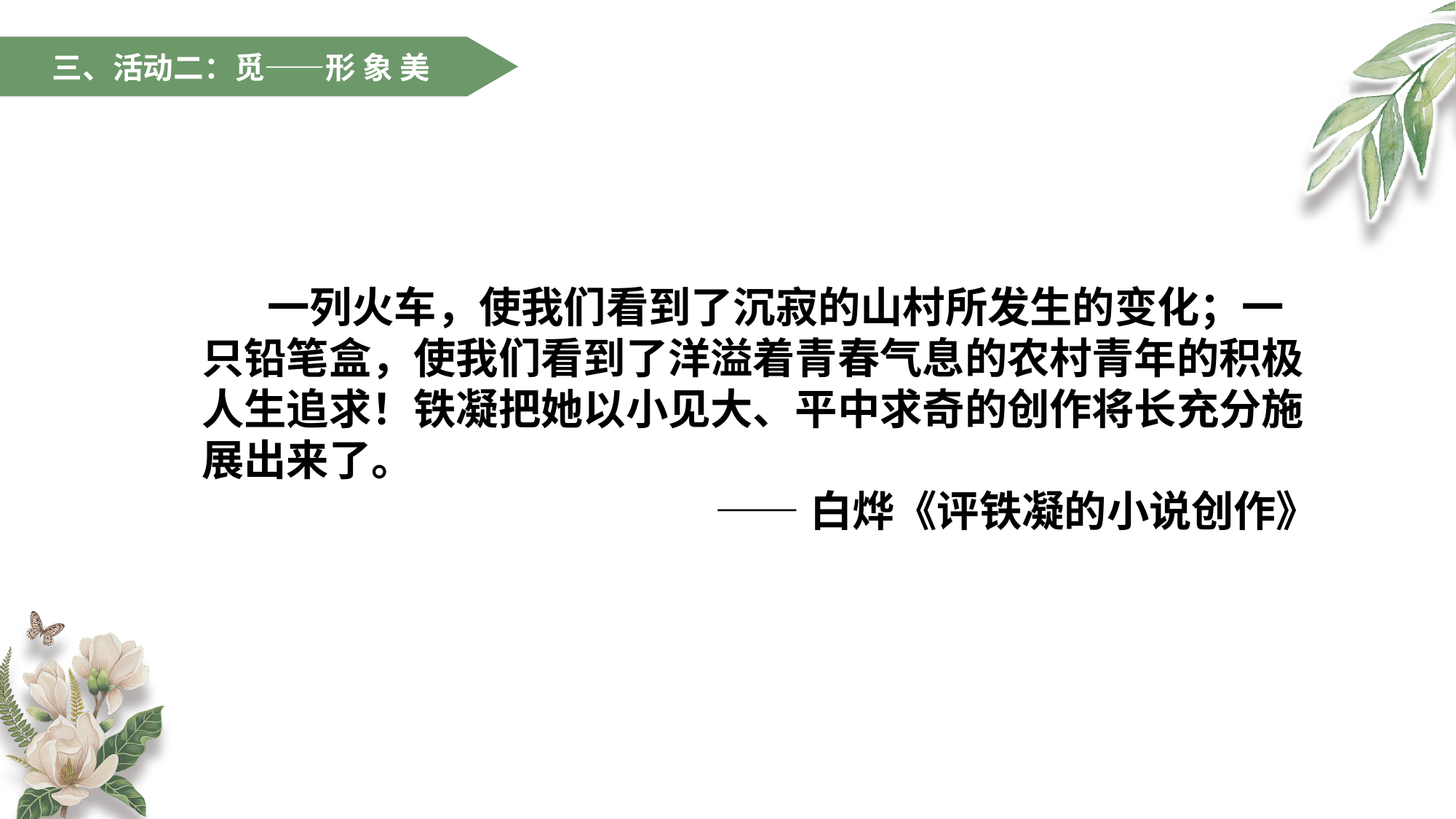

三、活动二：觅——形 象 美
   一列火车，使我们看到了沉寂的山村所发生的变化；一只铅笔盒，使我们看到了洋溢着青春气息的农村青年的积极人生追求！铁凝把她以小见大、平中求奇的创作将长充分施展出来了。
——白烨《评铁凝的小说创作》